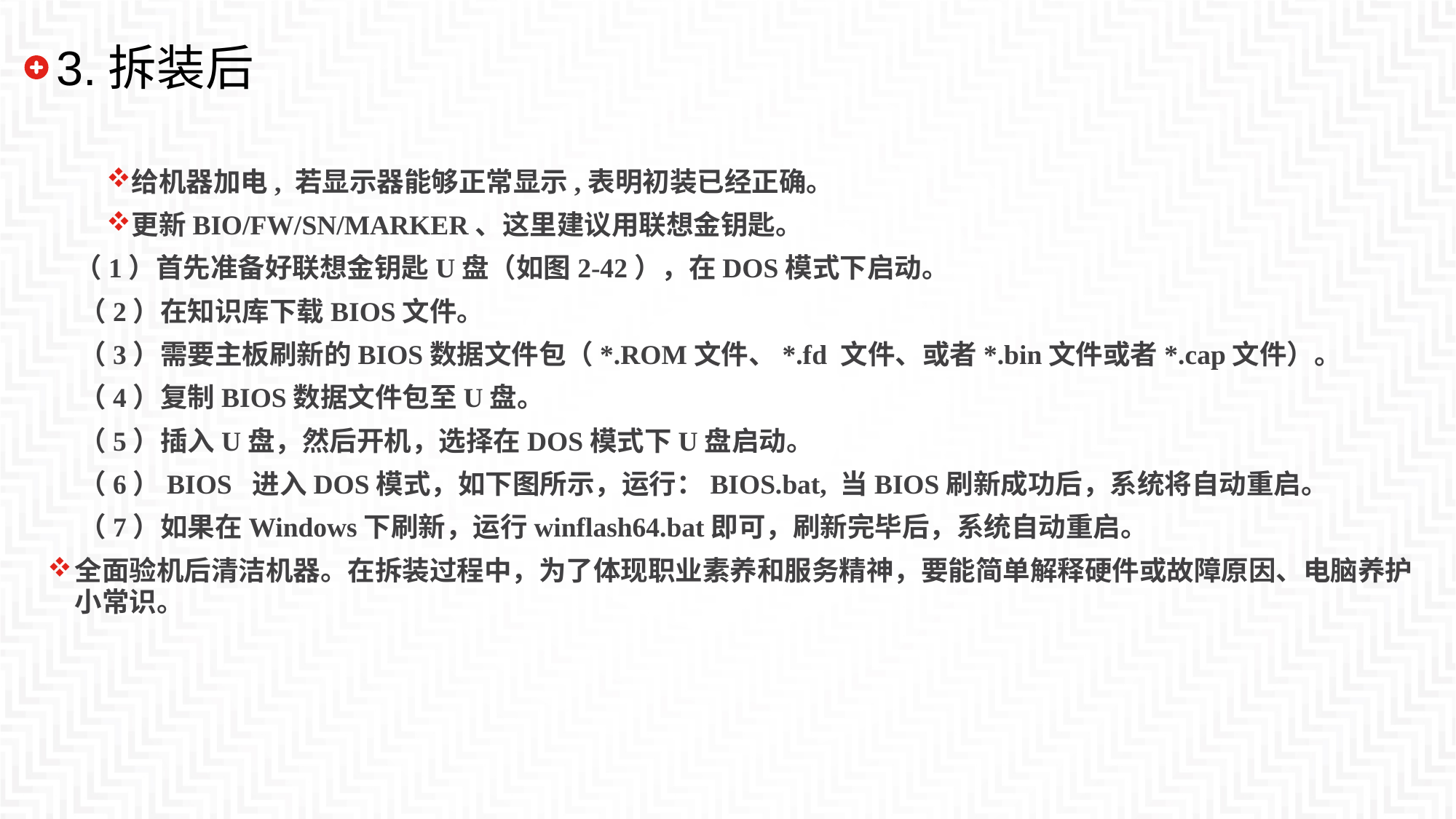

# 3.拆装后
给机器加电, 若显示器能够正常显示,表明初装已经正确。
更新BIO/FW/SN/MARKER、这里建议用联想金钥匙。
（1）首先准备好联想金钥匙U盘（如图2-42），在DOS模式下启动。
    （2）在知识库下载BIOS文件。
    （3）需要主板刷新的BIOS数据文件包（*.ROM文件、*.fd 文件、或者*.bin文件或者*.cap文件）。
    （4）复制BIOS数据文件包至U盘。
    （5）插入U盘，然后开机，选择在DOS模式下U盘启动。
    （6）BIOS  进入DOS模式，如下图所示，运行：BIOS.bat, 当BIOS刷新成功后，系统将自动重启。
    （7）如果在Windows下刷新，运行winflash64.bat即可，刷新完毕后，系统自动重启。
全面验机后清洁机器。在拆装过程中，为了体现职业素养和服务精神，要能简单解释硬件或故障原因、电脑养护小常识。